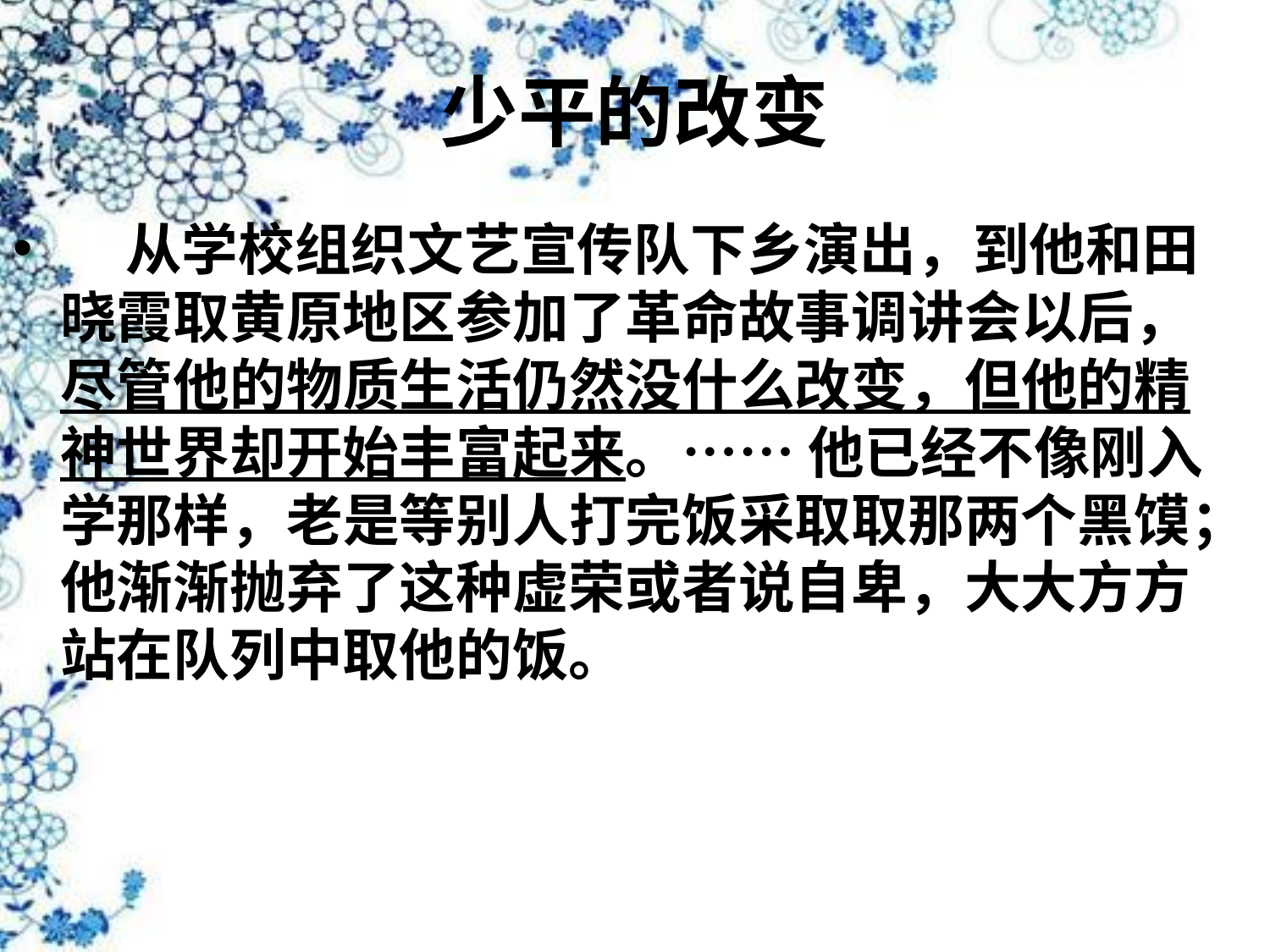

# 少平的改变
    从学校组织文艺宣传队下乡演出，到他和田晓霞取黄原地区参加了革命故事调讲会以后，尽管他的物质生活仍然没什么改变，但他的精神世界却开始丰富起来。…… 他已经不像刚入学那样，老是等别人打完饭采取取那两个黑馍；他渐渐抛弃了这种虚荣或者说自卑，大大方方站在队列中取他的饭。